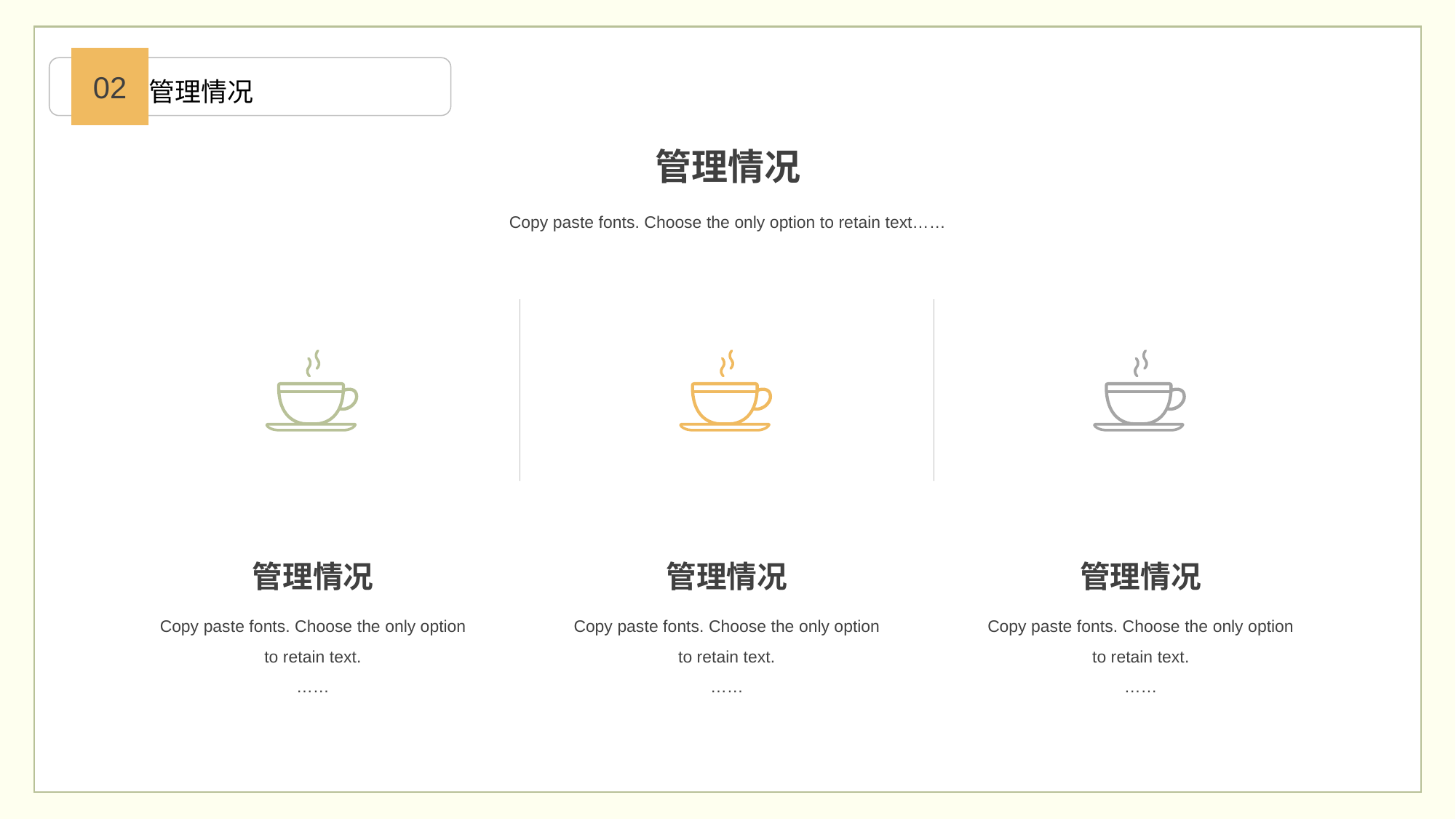

02
              管理情况
管理情况
Copy paste fonts. Choose the only option to retain text……

管理情况
Copy paste fonts. Choose the only option to retain text.
……
管理情况
Copy paste fonts. Choose the only option to retain text.
……
管理情况
Copy paste fonts. Choose the only option to retain text.
……